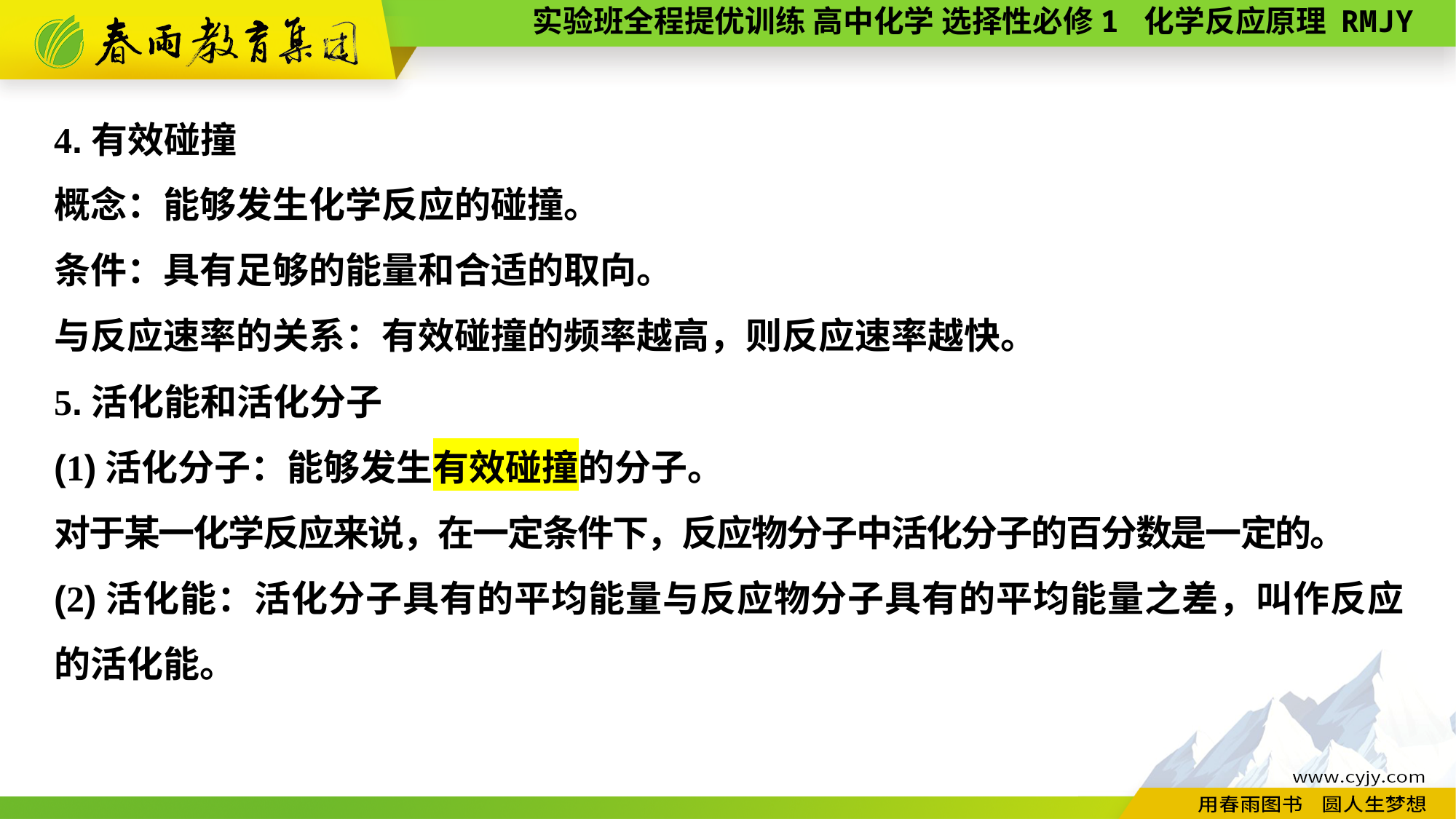

4.有效碰撞
概念：能够发生化学反应的碰撞。
条件：具有足够的能量和合适的取向。
与反应速率的关系：有效碰撞的频率越高，则反应速率越快。
5.活化能和活化分子
(1)活化分子：能够发生有效碰撞的分子。
对于某一化学反应来说，在一定条件下，反应物分子中活化分子的百分数是一定的。
(2)活化能：活化分子具有的平均能量与反应物分子具有的平均能量之差，叫作反应的活化能。